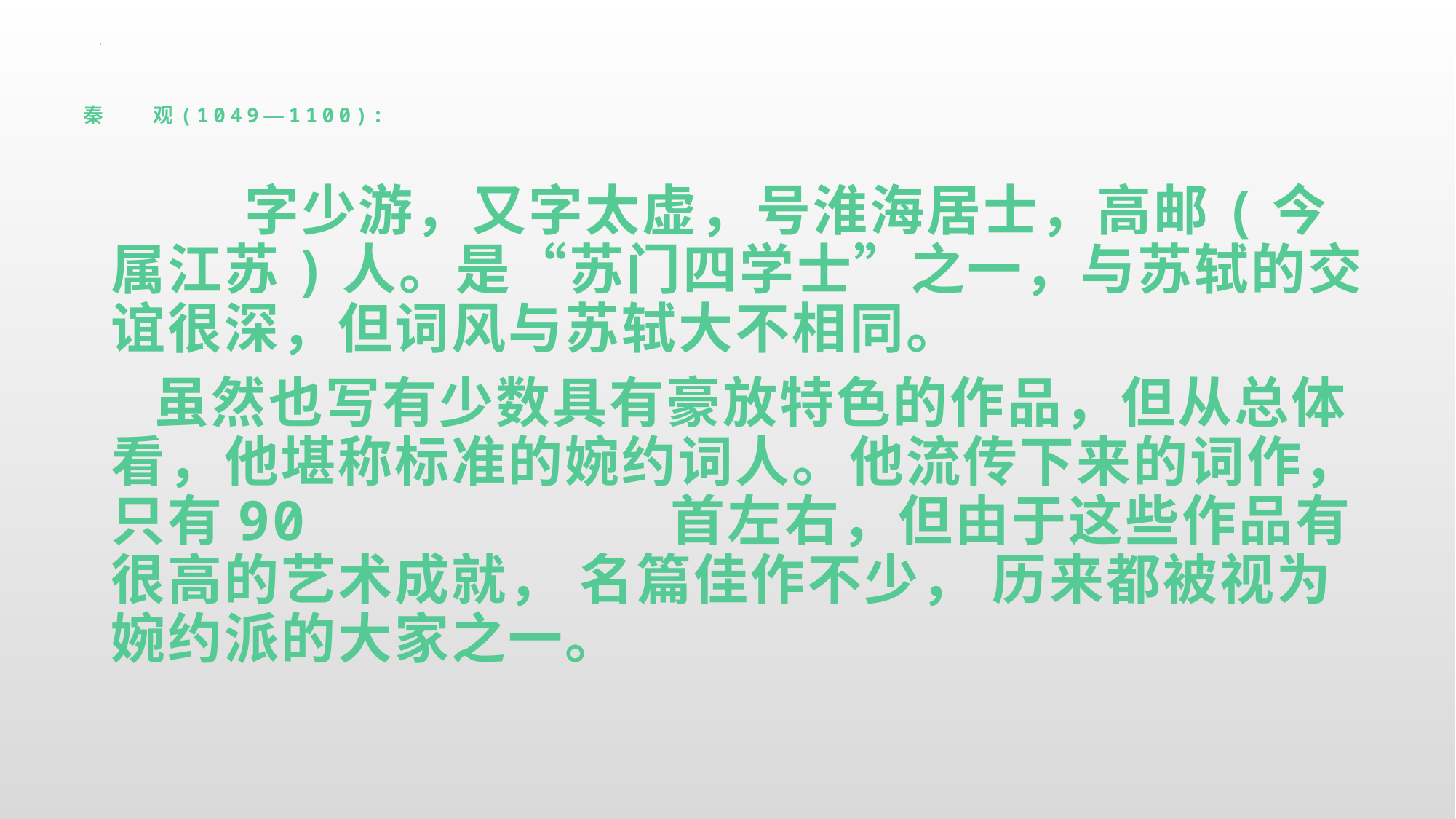

# 秦     观(1049—1100):
		 字少游，又字太虚，号淮海居士，高邮(今属江苏)人。是“苏门四学士”之一，与苏轼的交谊很深，但词风与苏轼大不相同。
    虽然也写有少数具有豪放特色的作品，但从总体看，他堪称标准的婉约词人。他流传下来的词作， 只有90          首左右，但由于这些作品有很高的艺术成就， 名篇佳作不少， 历来都被视为婉约派的大家之一。